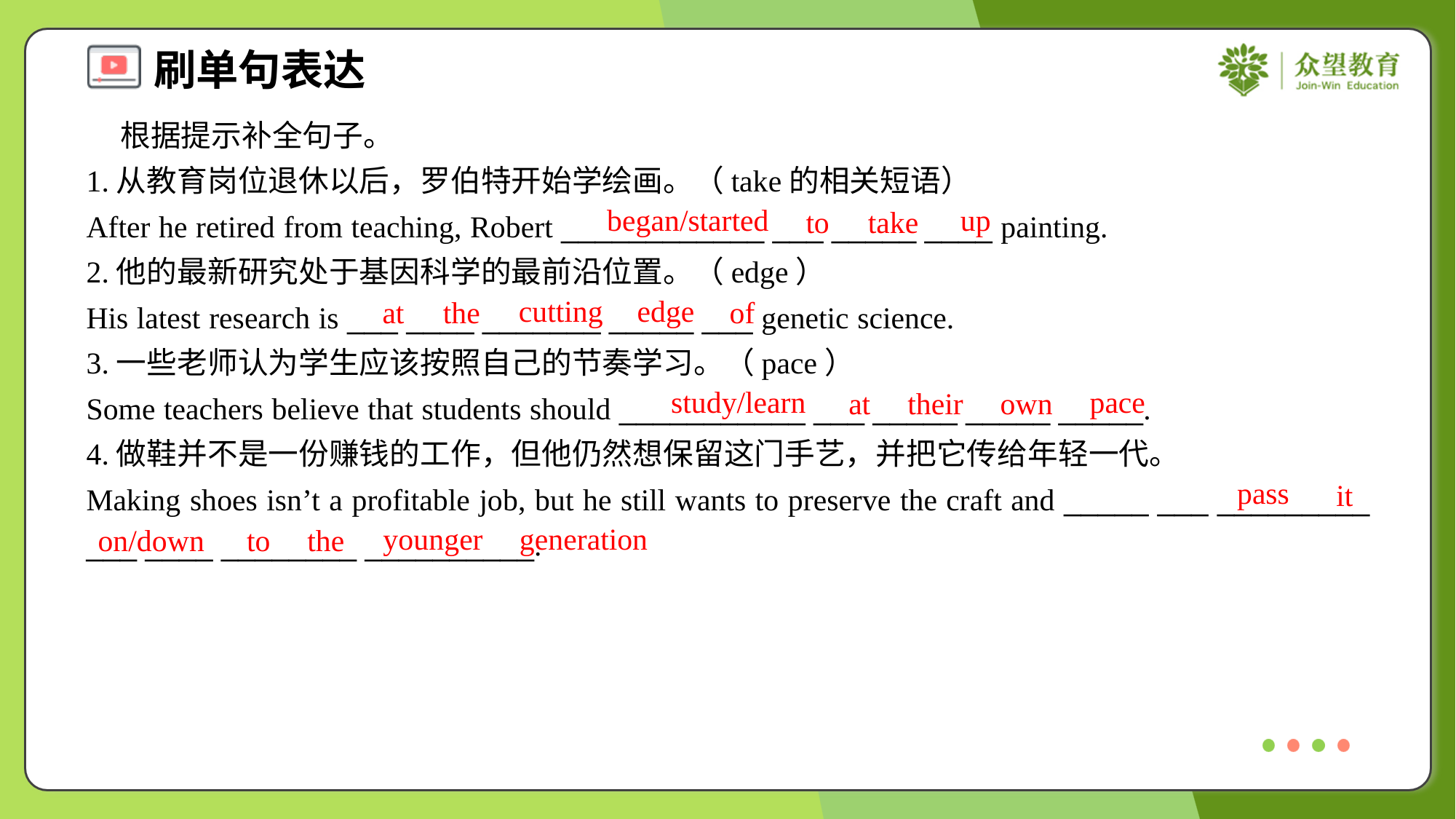

根据提示补全句子。
1.从教育岗位退休以后，罗伯特开始学绘画。（take的相关短语）
After he retired from teaching, Robert ____________ ___ _____ ____ painting.
2.他的最新研究处于基因科学的最前沿位置。（edge）
His latest research is ___ ____ _______ _____ ___ genetic science.
3.一些老师认为学生应该按照自己的节奏学习。（pace）
Some teachers believe that students should ___________ ___ _____ _____ _____.
began/started
up
to
take
cutting
edge
at
the
of
study/learn
pace
at
their
own
4.做鞋并不是一份赚钱的工作，但他仍然想保留这门手艺，并把它传给年轻一代。
Making shoes isn’t a profitable job, but he still wants to preserve the craft and _____ ___ _________ ___ ____ ________ __________.
pass
it
younger
generation
on/down
to
the